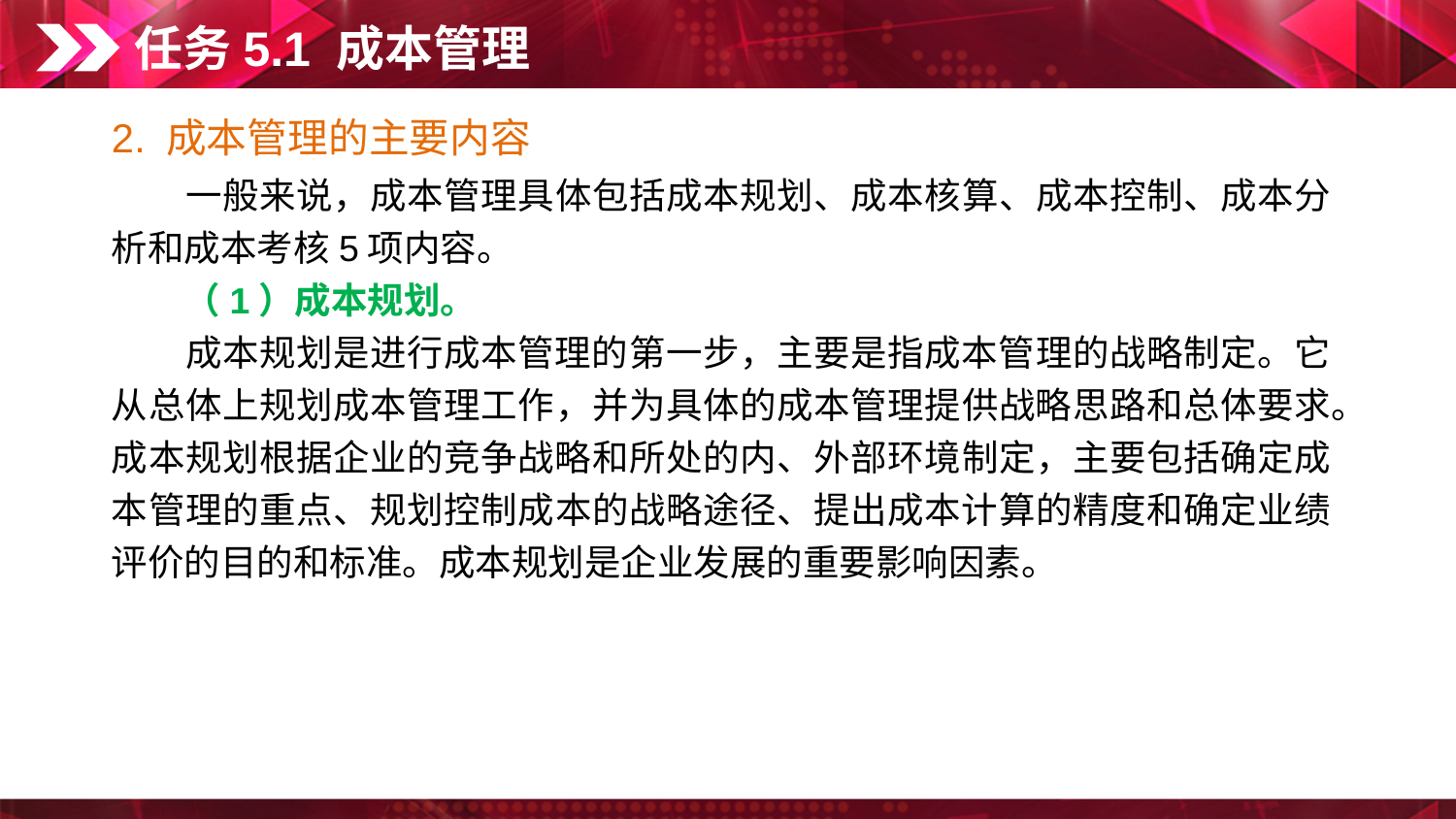

任务5.1 成本管理

2. 成本管理的主要内容
　　一般来说，成本管理具体包括成本规划、成本核算、成本控制、成本分析和成本考核5项内容。
　　（1）成本规划。
　　成本规划是进行成本管理的第一步，主要是指成本管理的战略制定。它从总体上规划成本管理工作，并为具体的成本管理提供战略思路和总体要求。成本规划根据企业的竞争战略和所处的内、外部环境制定，主要包括确定成本管理的重点、规划控制成本的战略途径、提出成本计算的精度和确定业绩评价的目的和标准。成本规划是企业发展的重要影响因素。